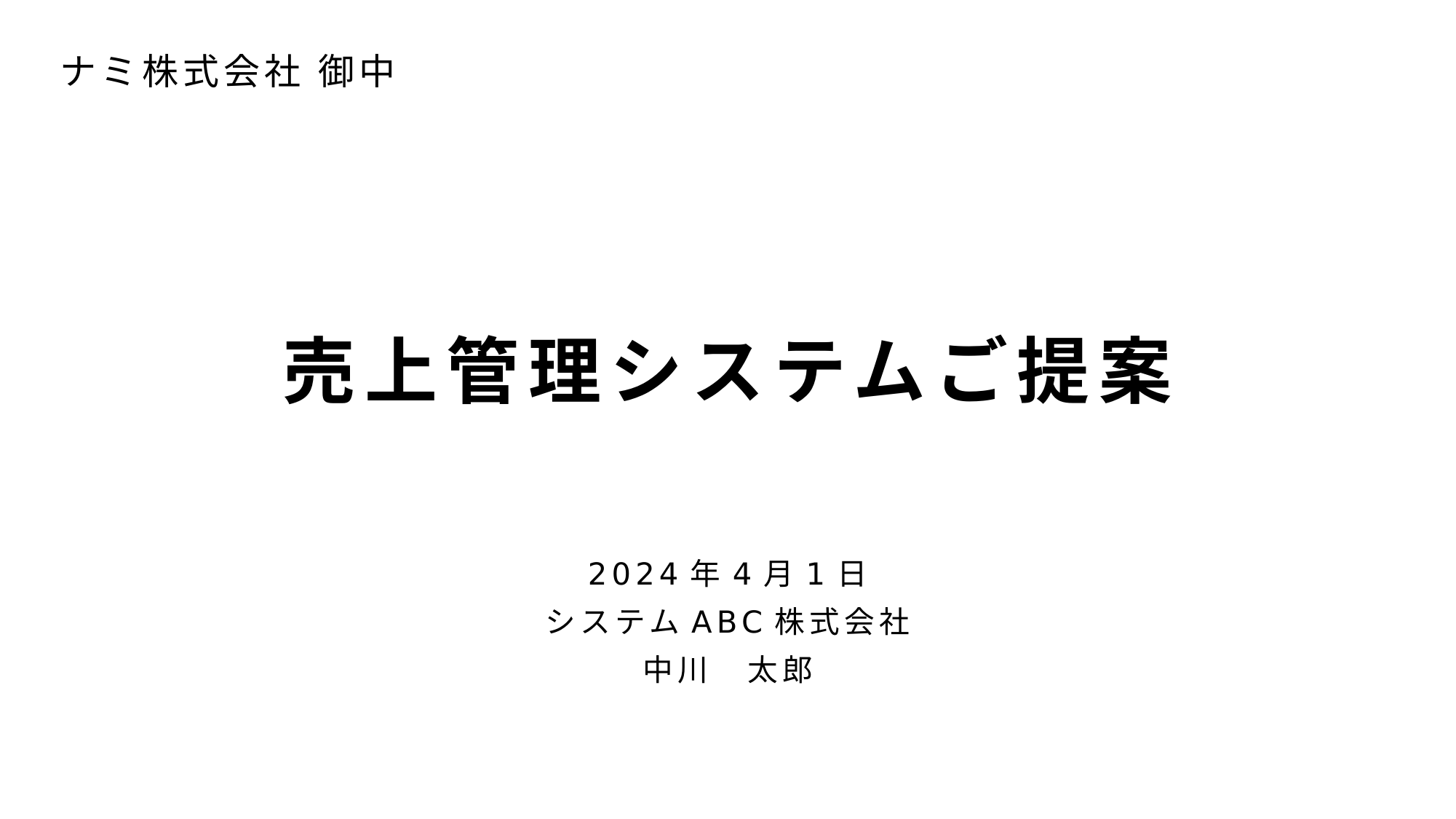

ナミ株式会社 御中
# 売上管理システムご提案
2024年4月1日
システムABC株式会社
中川　太郎